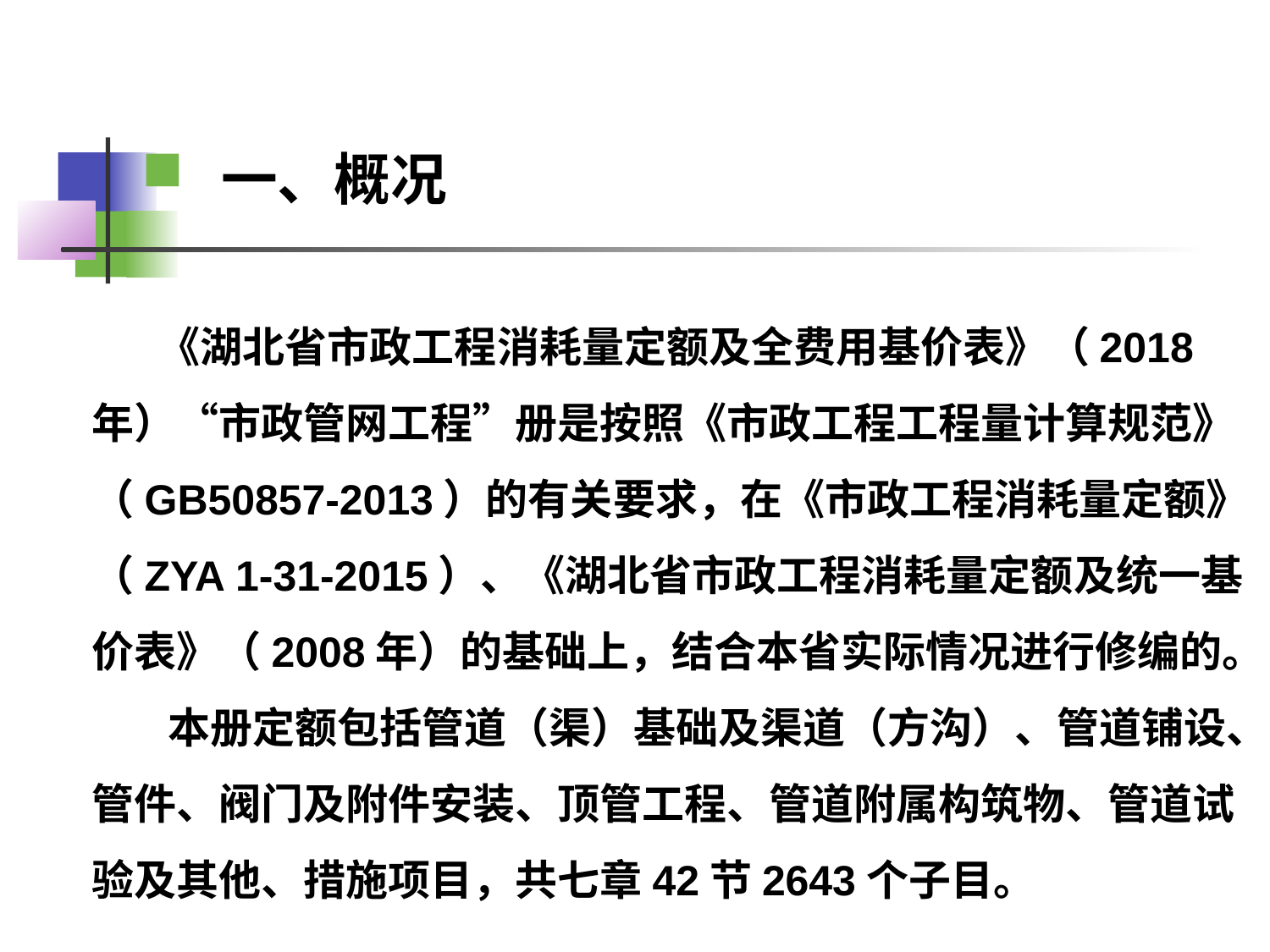

一、概况
  《湖北省市政工程消耗量定额及全费用基价表》（2018年）“市政管网工程”册是按照《市政工程工程量计算规范》（GB50857-2013）的有关要求，在《市政工程消耗量定额》（ZYA 1-31-2015）、《湖北省市政工程消耗量定额及统一基价表》（2008年）的基础上，结合本省实际情况进行修编的。
   本册定额包括管道（渠）基础及渠道（方沟）、管道铺设、管件、阀门及附件安装、顶管工程、管道附属构筑物、管道试验及其他、措施项目，共七章42节2643个子目。